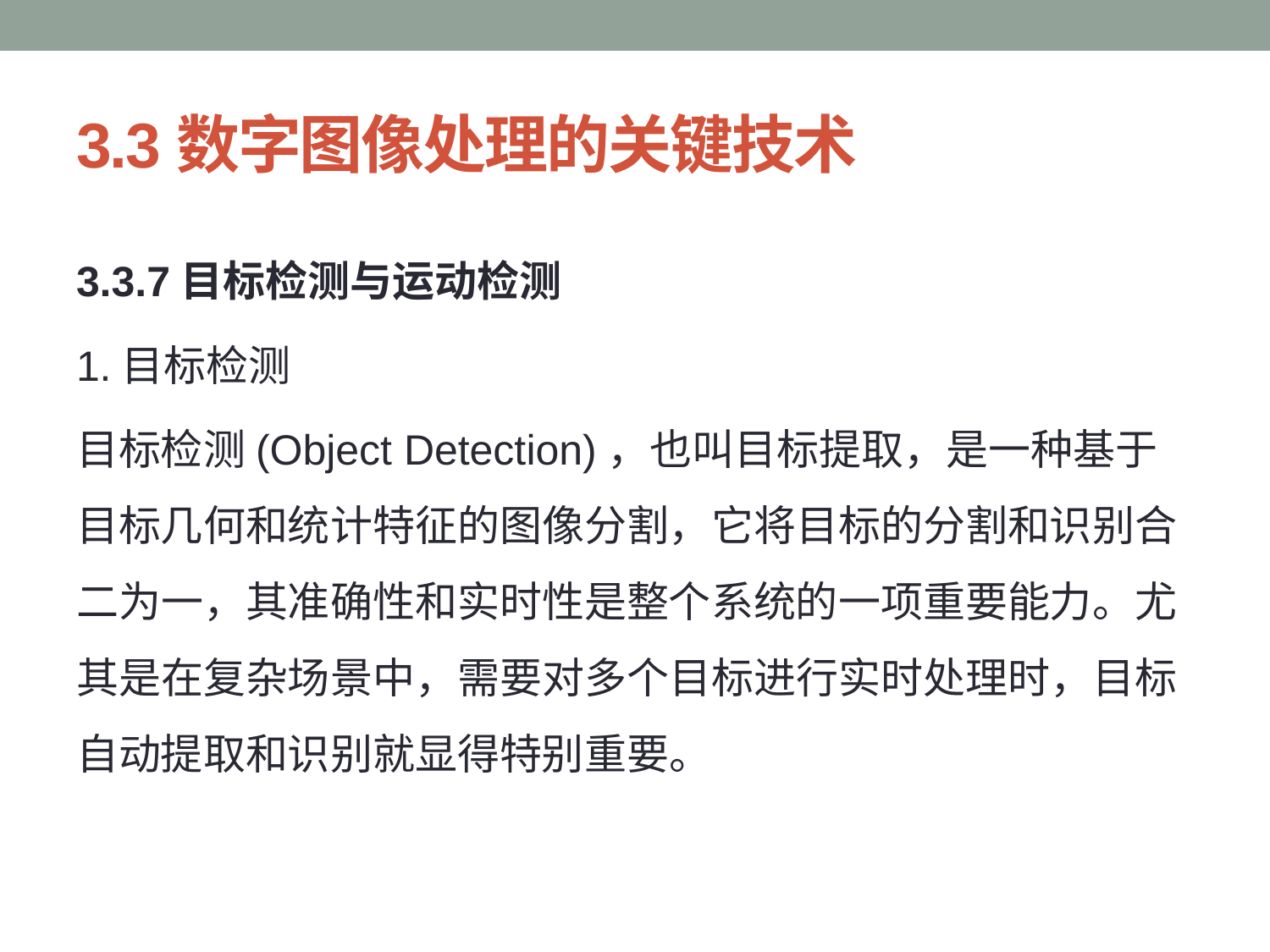

# 3.3数字图像处理的关键技术
3.3.7目标检测与运动检测
1.目标检测
目标检测(Object Detection)，也叫目标提取，是一种基于目标几何和统计特征的图像分割，它将目标的分割和识别合二为一，其准确性和实时性是整个系统的一项重要能力。尤其是在复杂场景中，需要对多个目标进行实时处理时，目标自动提取和识别就显得特别重要。